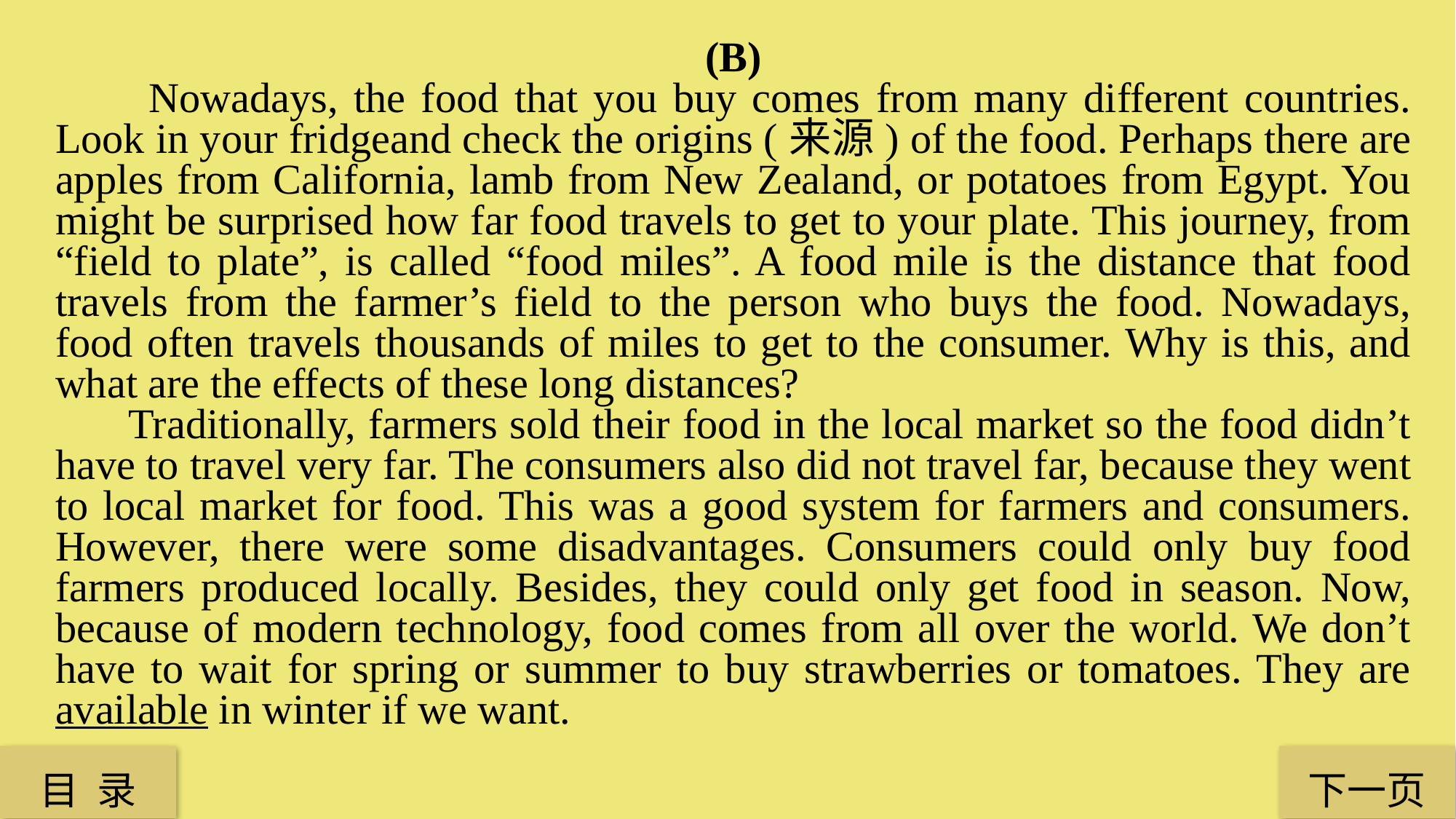

(B)
      Nowadays, the food that you buy comes from many different countries. Look in your fridgeand check the origins (来源) of the food. Perhaps there are apples from California, lamb from New Zealand, or potatoes from Egypt. You might be surprised how far food travels to get to your plate. This journey, from “field to plate”, is called “food miles”. A food mile is the distance that food travels from the farmer’s field to the person who buys the food. Nowadays, food often travels thousands of miles to get to the consumer. Why is this, and what are the effects of these long distances?
      Traditionally, farmers sold their food in the local market so the food didn’t have to travel very far. The consumers also did not travel far, because they went to local market for food. This was a good system for farmers and consumers. However, there were some disadvantages. Consumers could only buy food farmers produced locally. Besides, they could only get food in season. Now, because of modern technology, food comes from all over the world. We don’t have to wait for spring or summer to buy strawberries or tomatoes. They are available in winter if we want.